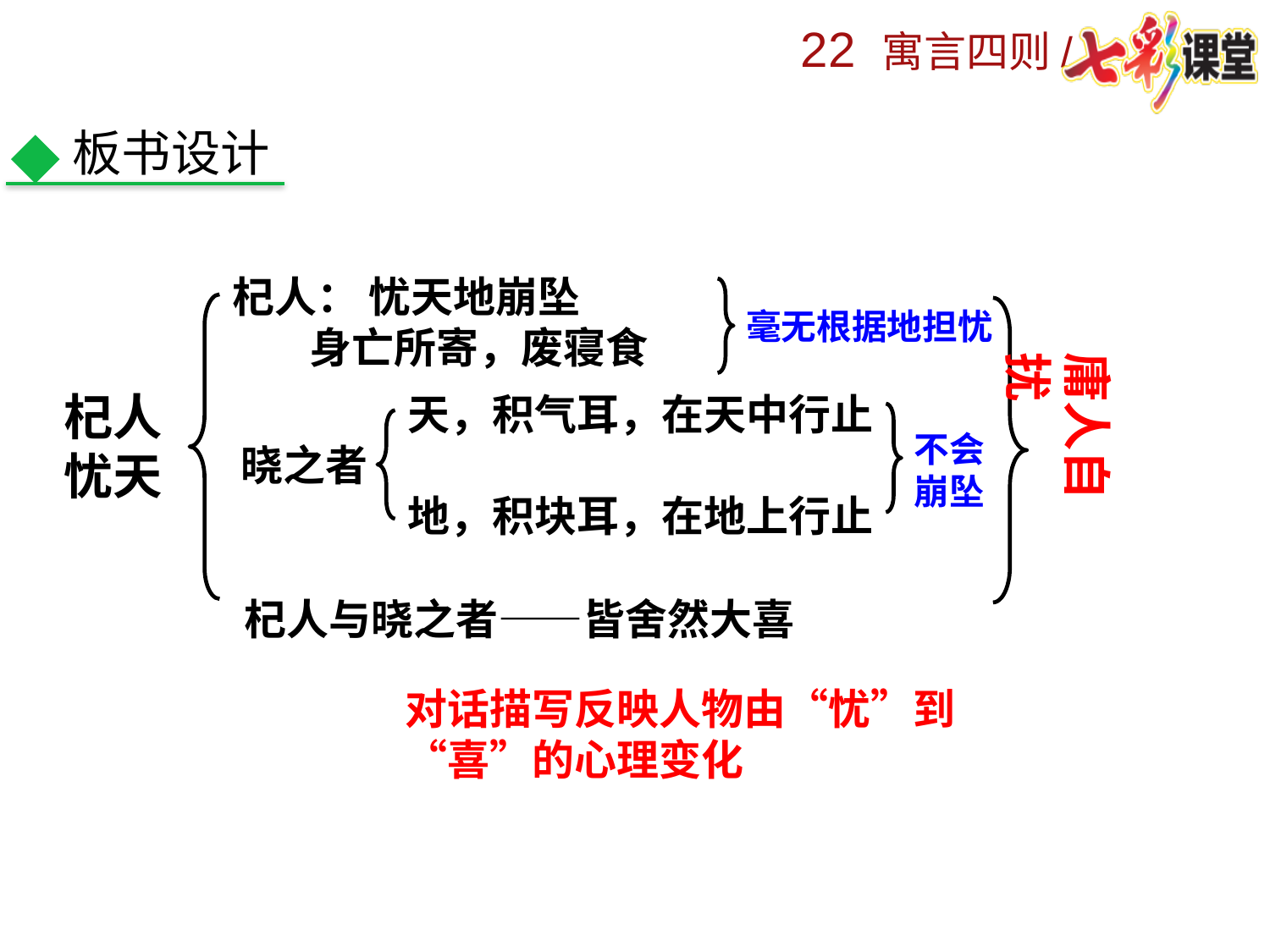

板书设计

杞人： 忧天地崩坠
       身亡所寄，废寝食

毫无根据地担忧

庸人自扰
杞人忧天
天，积气耳，在天中行止

地，积块耳，在地上行止

不会崩坠
晓之者
杞人与晓之者——皆舍然大喜
对话描写反映人物由“忧”到“喜”的心理变化